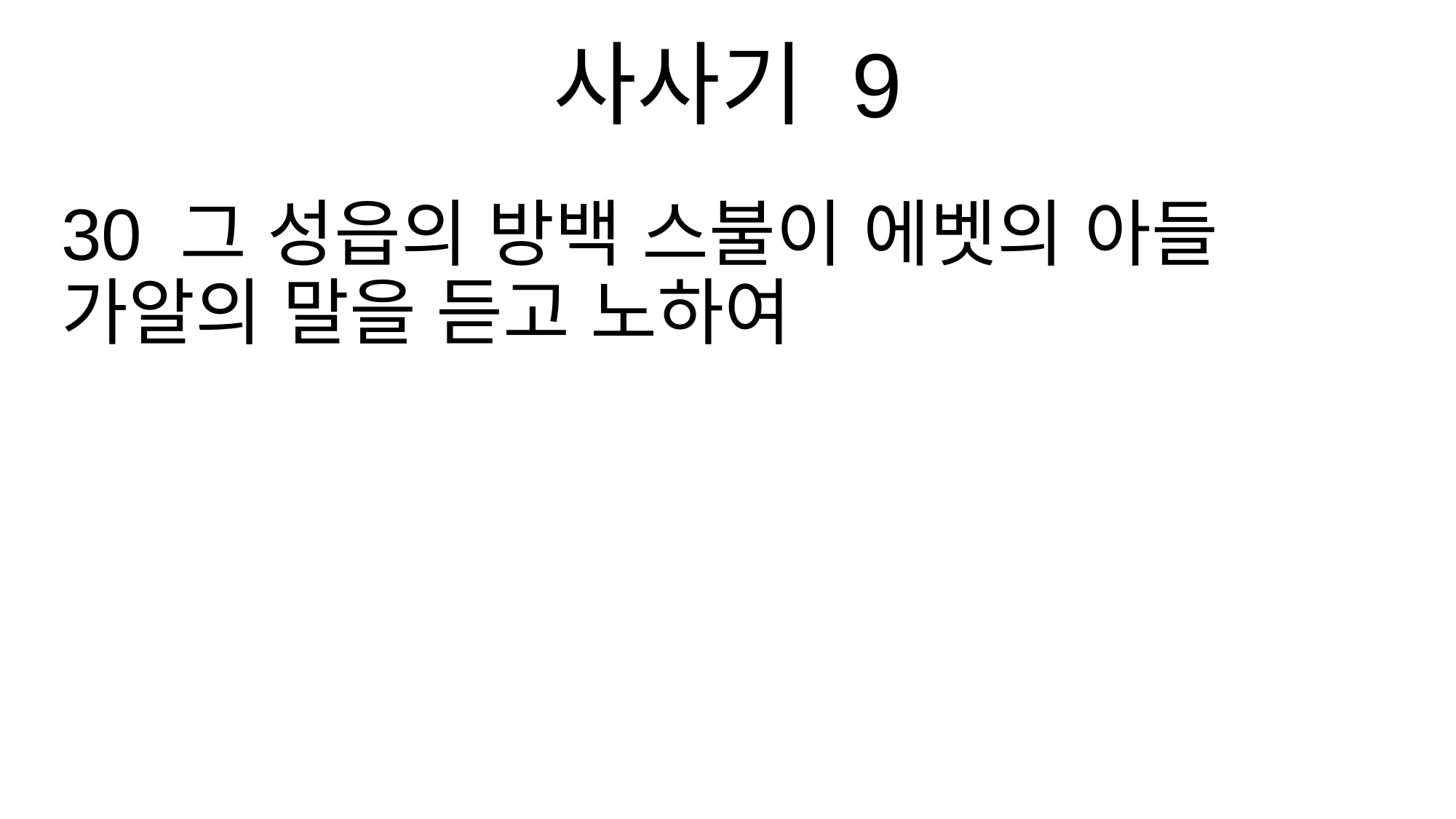

사사기 9
30 그 성읍의 방백 스불이 에벳의 아들 가알의 말을 듣고 노하여